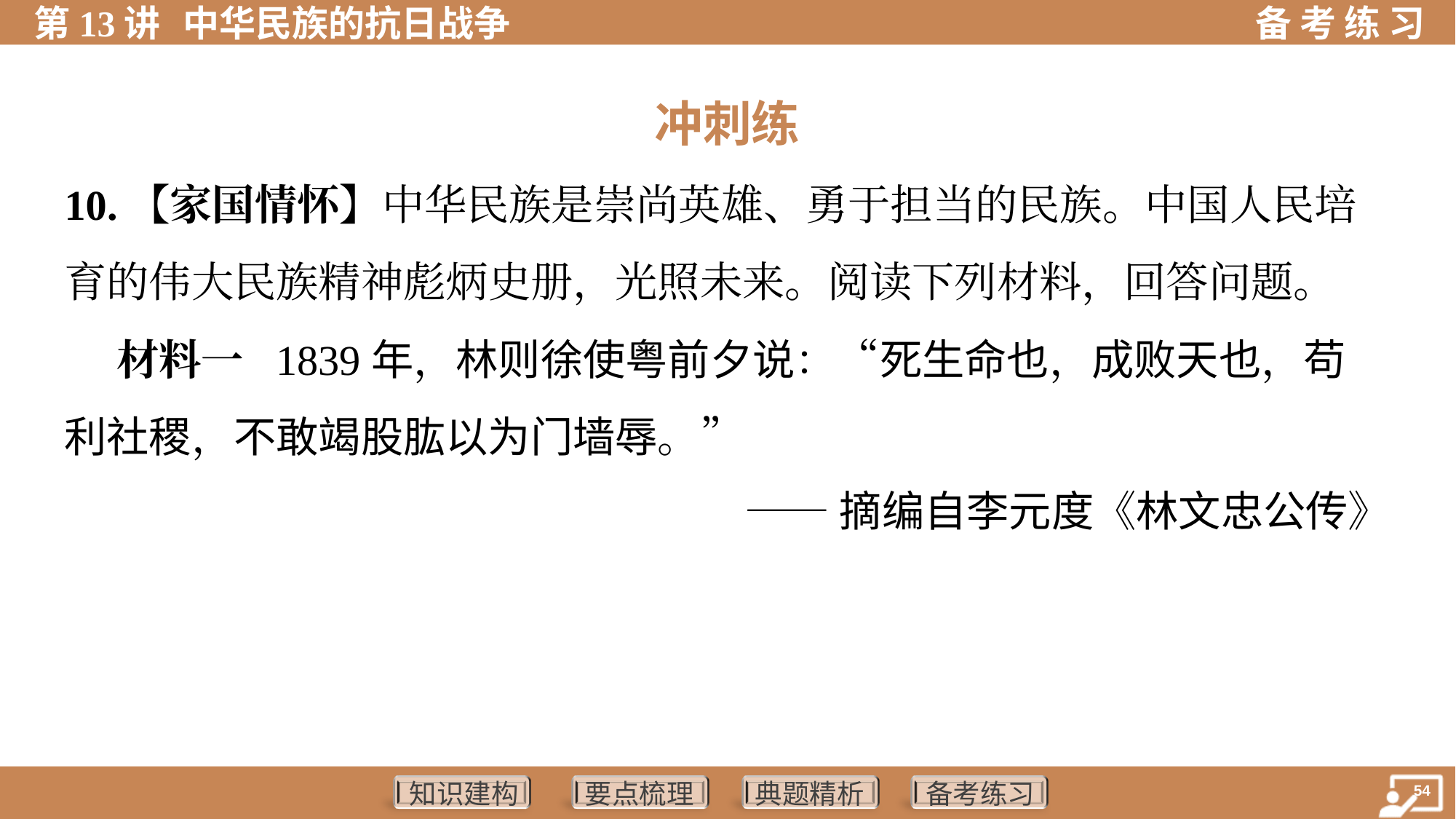

冲刺练
10.【家国情怀】中华民族是崇尚英雄、勇于担当的民族。中国人民培
育的伟大民族精神彪炳史册，光照未来。阅读下列材料，回答问题。
    材料一  1839年，林则徐使粤前夕说：“死生命也，成败天也，苟
利社稷，不敢竭股肱以为门墙辱。”
——摘编自李元度《林文忠公传》